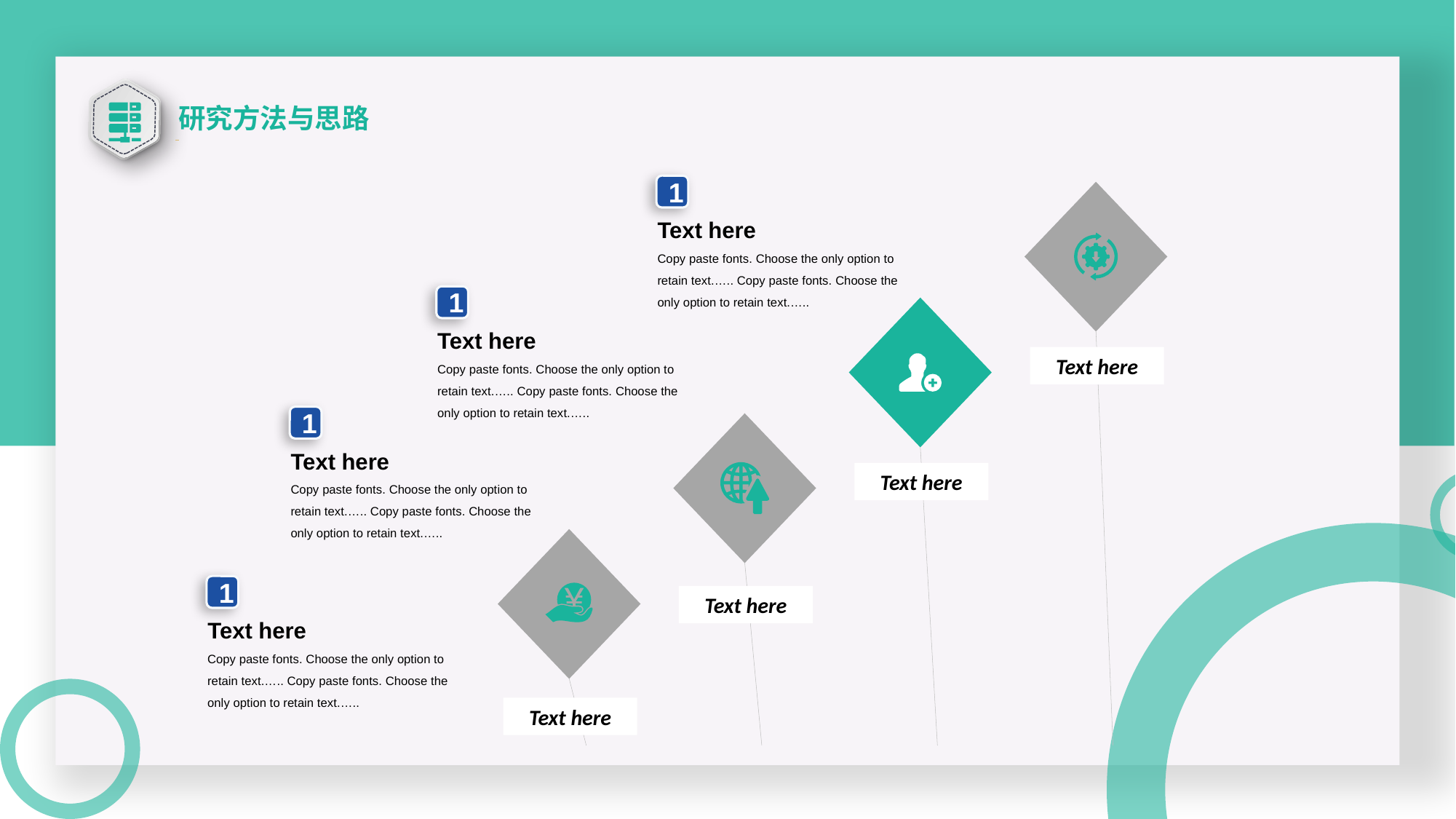

研究方法与思路

1
Text here
Copy paste fonts. Choose the only option to retain text.….. Copy paste fonts. Choose the only option to retain text.…..

1
Text here
Copy paste fonts. Choose the only option to retain text.….. Copy paste fonts. Choose the only option to retain text.…..

Text here
1
Text here
Copy paste fonts. Choose the only option to retain text.….. Copy paste fonts. Choose the only option to retain text.…..

Text here

1
Text here
Copy paste fonts. Choose the only option to retain text.….. Copy paste fonts. Choose the only option to retain text.…..
Text here

Text here